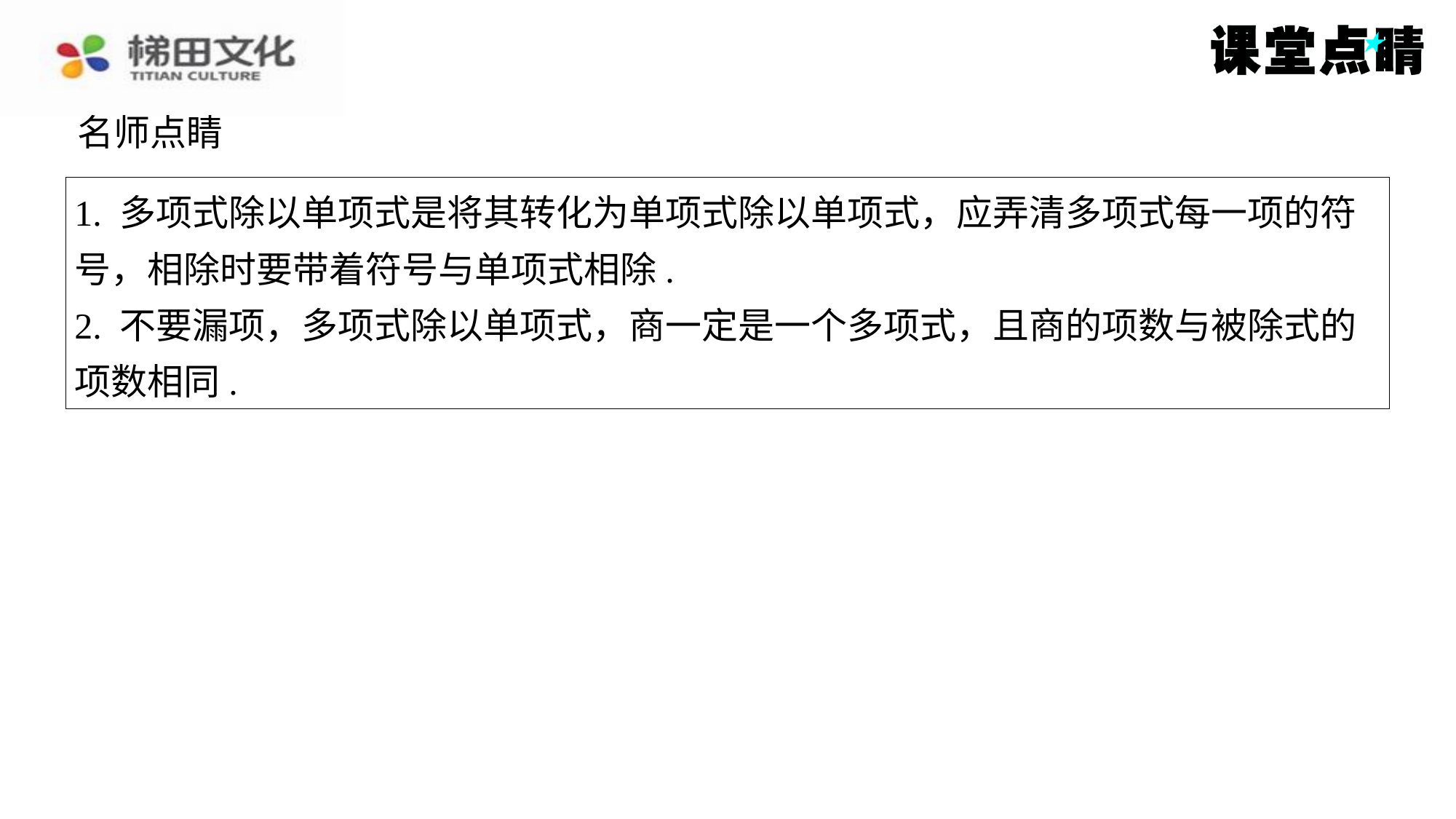

名师点睛
1. 多项式除以单项式是将其转化为单项式除以单项式，应弄清多项式每一项的符
号，相除时要带着符号与单项式相除.
2. 不要漏项，多项式除以单项式，商一定是一个多项式，且商的项数与被除式的
项数相同.